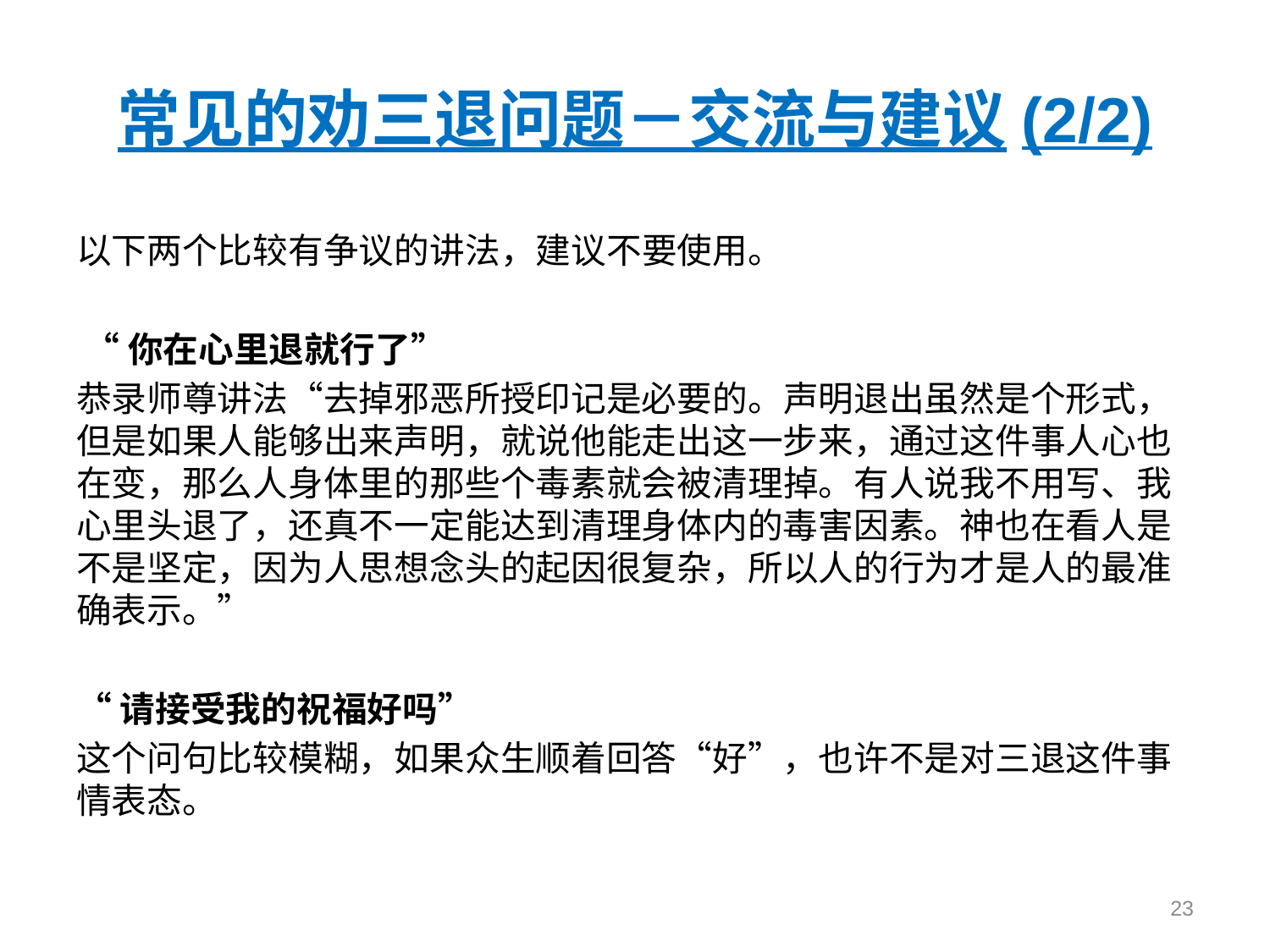

常见的劝三退问题－交流与建议(2/2)
以下两个比较有争议的讲法，建议不要使用。

 “你在心里退就行了”
恭录师尊讲法“去掉邪恶所授印记是必要的。声明退出虽然是个形式，但是如果人能够出来声明，就说他能走出这一步来，通过这件事人心也在变，那么人身体里的那些个毒素就会被清理掉。有人说我不用写、我心里头退了，还真不一定能达到清理身体内的毒害因素。神也在看人是不是坚定，因为人思想念头的起因很复杂，所以人的行为才是人的最准确表示。”

“请接受我的祝福好吗”
这个问句比较模糊，如果众生顺着回答“好”，也许不是对三退这件事情表态。

23